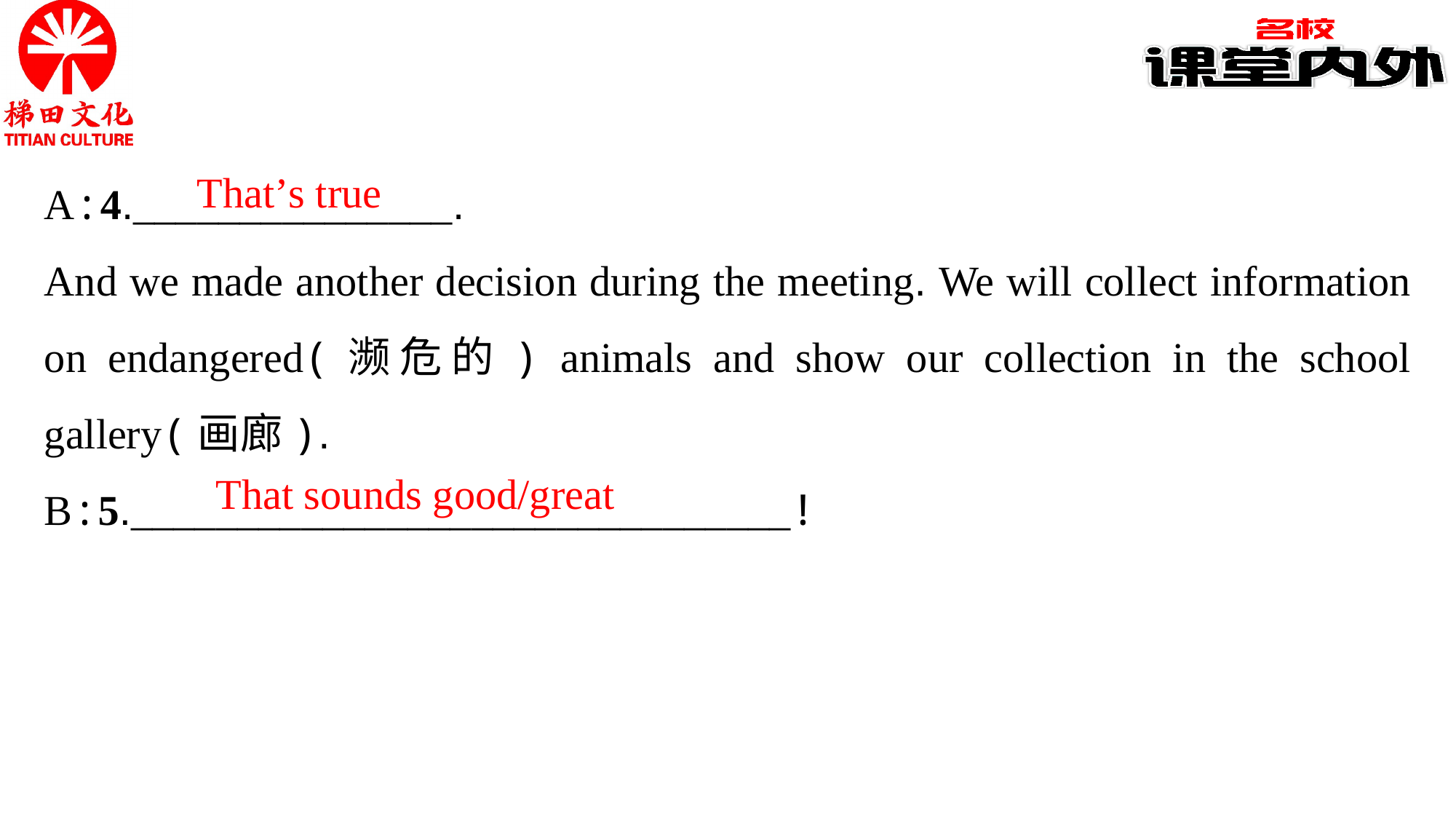

A:4._______________.
And we made another decision during the meeting. We will collect information on endangered(濒危的) animals and show our collection in the school gallery(画廊).
B:5._______________________________!
That’s true
That sounds good/great